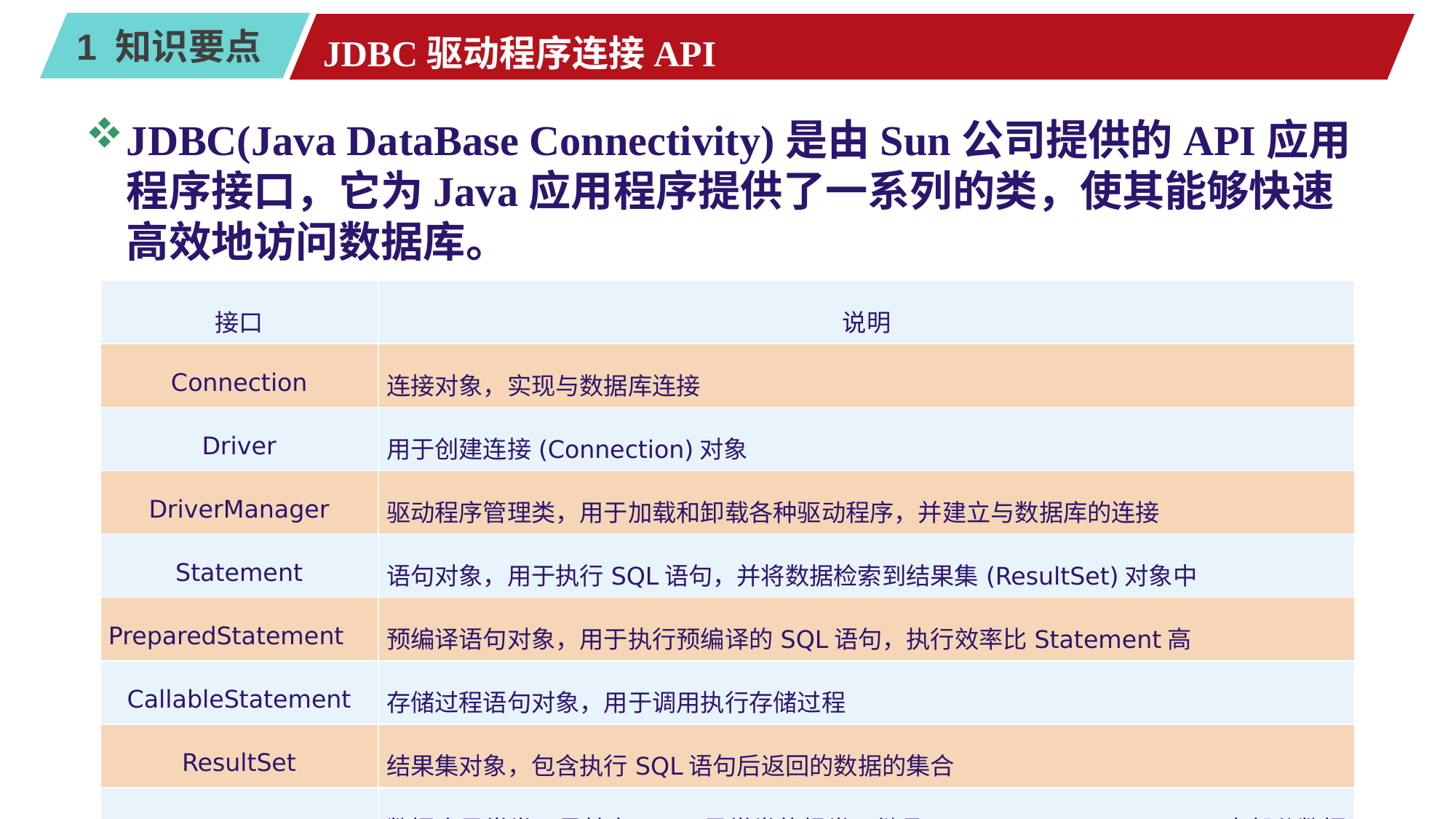

# JDBC驱动程序连接API
JDBC(Java DataBase Connectivity)是由Sun公司提供的API应用程序接口，它为Java应用程序提供了一系列的类，使其能够快速高效地访问数据库。
| 接口 | 说明 |
| --- | --- |
| Connection | 连接对象，实现与数据库连接 |
| Driver | 用于创建连接(Connection)对象 |
| DriverManager | 驱动程序管理类，用于加载和卸载各种驱动程序，并建立与数据库的连接 |
| Statement | 语句对象，用于执行SQL语句，并将数据检索到结果集(ResultSet)对象中 |
| PreparedStatement | 预编译语句对象，用于执行预编译的SQL语句，执行效率比Statement高 |
| CallableStatement | 存储过程语句对象，用于调用执行存储过程 |
| ResultSet | 结果集对象，包含执行SQL语句后返回的数据的集合 |
| SQLException | 数据库异常类，是其它JDBC异常类的根类，继承于java.lang.Exception，大部分数据库操作方法都有可能抛出该异常 |